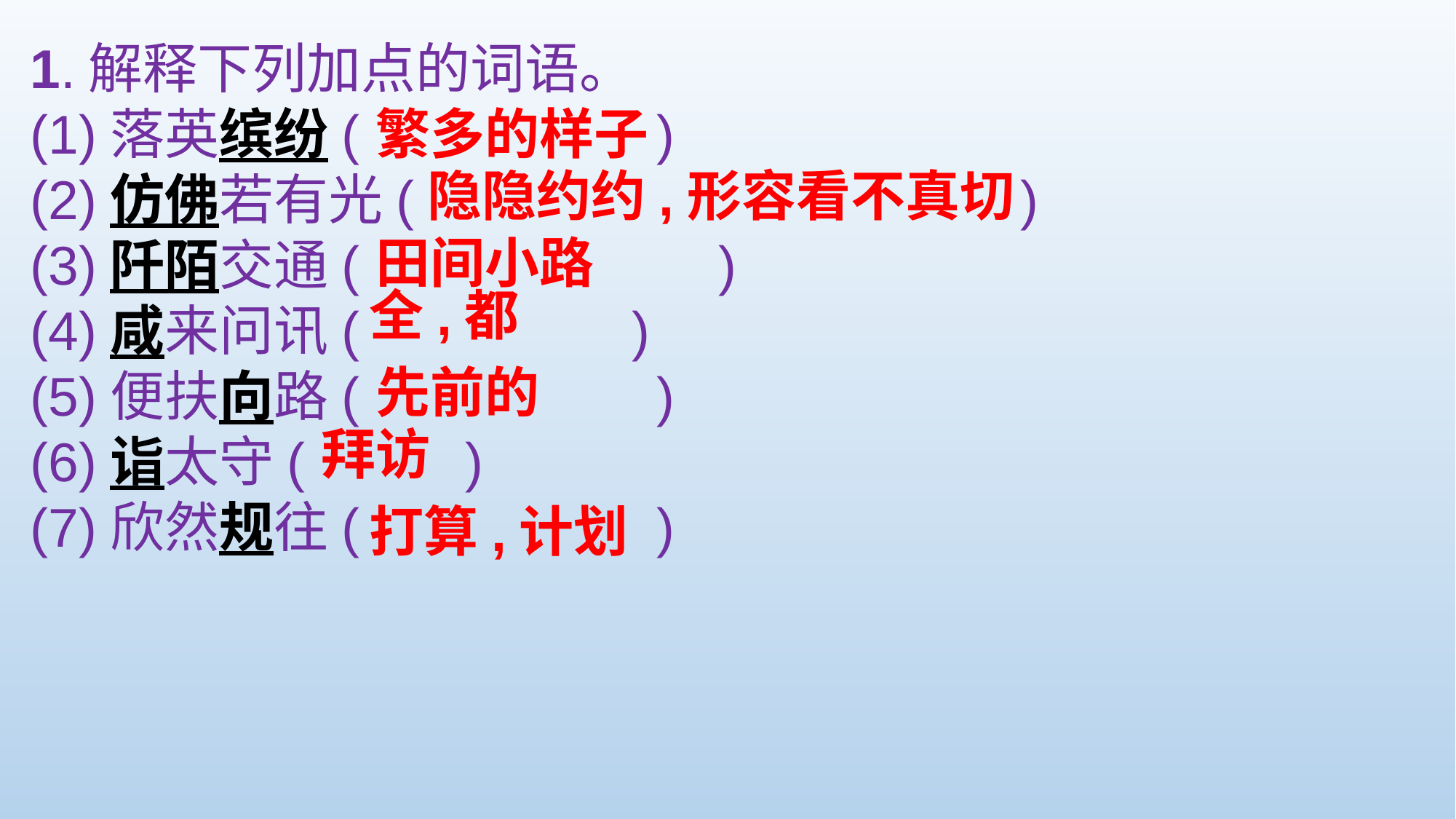

1.解释下列加点的词语。
(1)落英缤纷(                        )
(2)仿佛若有光(                                                 )
(3)阡陌交通(                             )
(4)咸来问讯(                      )
(5)便扶向路(                        )
(6)诣太守(             )
(7)欣然规往(                        )
繁多的样子
隐隐约约,形容看不真切
田间小路
全,都
先前的
拜访
打算,计划